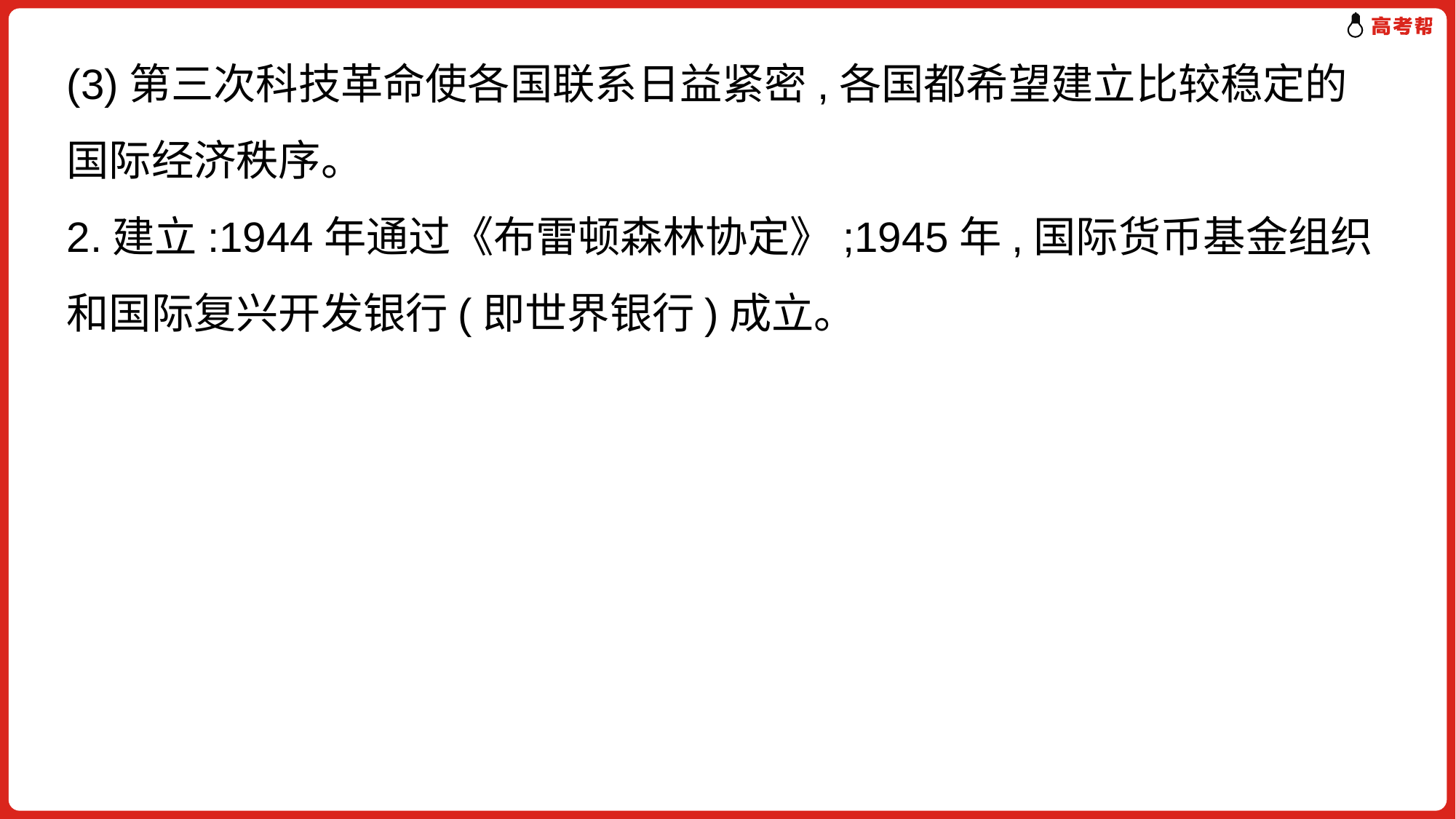

(3)第三次科技革命使各国联系日益紧密,各国都希望建立比较稳定的国际经济秩序。
2.建立:1944年通过《布雷顿森林协定》;1945年,国际货币基金组织和国际复兴开发银行(即世界银行)成立。